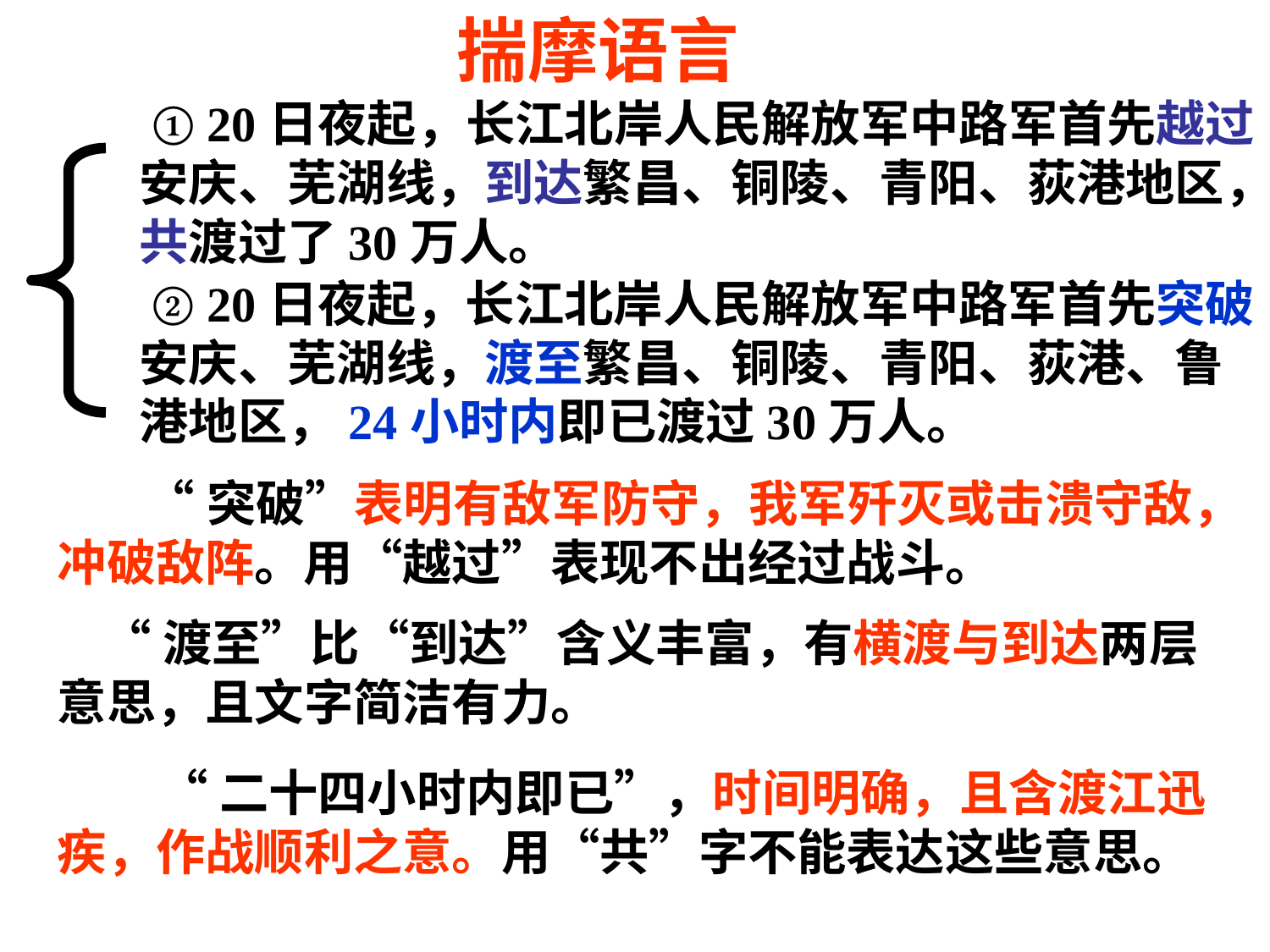

揣摩语言
 ① 20日夜起，长江北岸人民解放军中路军首先越过安庆、芜湖线，到达繁昌、铜陵、青阳、荻港地区，共渡过了30万人。

 ② 20日夜起，长江北岸人民解放军中路军首先突破安庆、芜湖线，渡至繁昌、铜陵、青阳、荻港、鲁港地区，24小时内即已渡过30万人。
        “突破”表明有敌军防守，我军歼灭或击溃守敌，冲破敌阵。用“越过”表现不出经过战斗。
    “渡至”比“到达”含义丰富，有横渡与到达两层意思，且文字简洁有力。

         “二十四小时内即已”，时间明确，且含渡江迅疾，作战顺利之意。用“共”字不能表达这些意思。